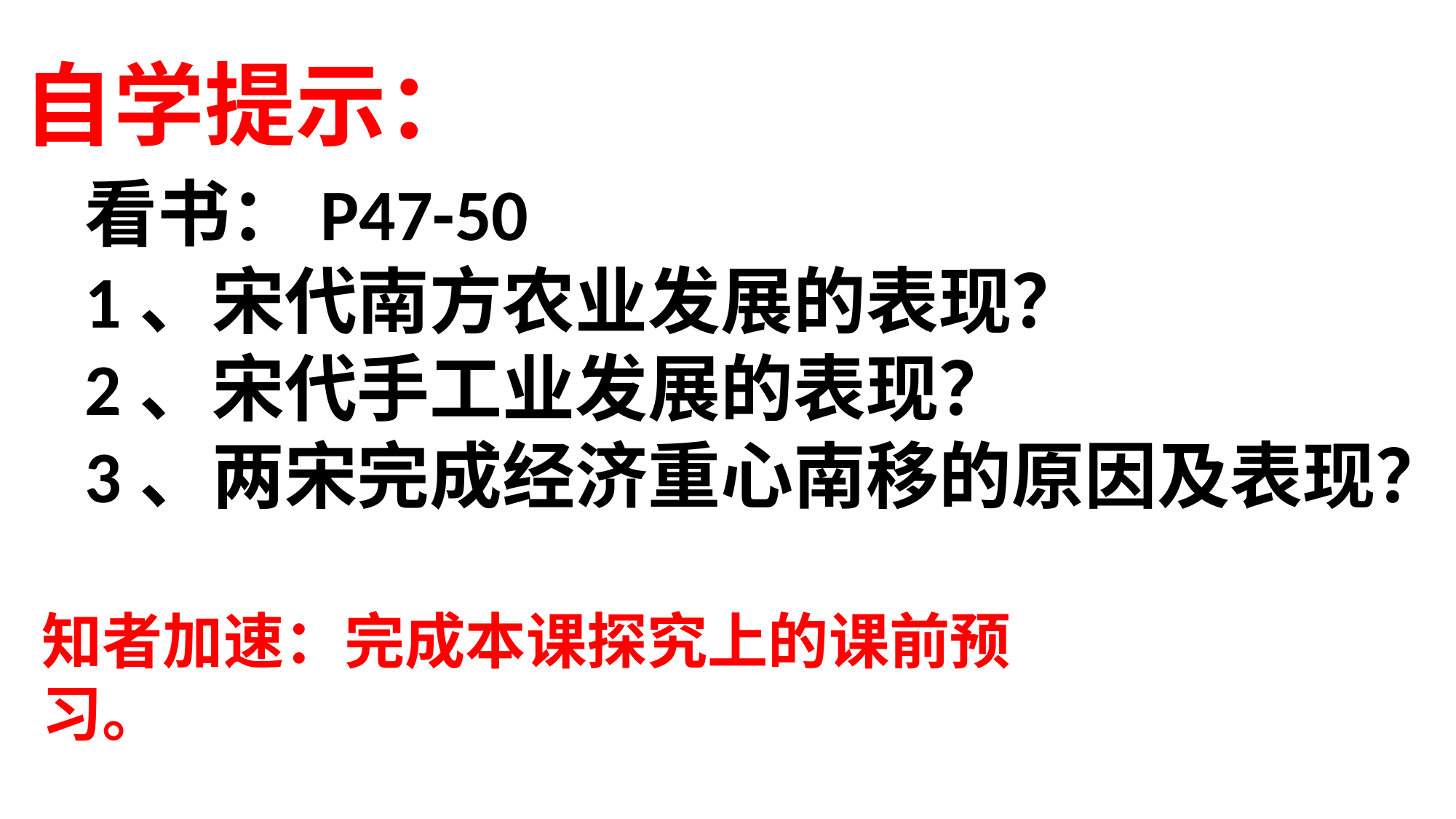

自学提示：
看书：P47-50
1、宋代南方农业发展的表现？
2、宋代手工业发展的表现？
3、两宋完成经济重心南移的原因及表现？
知者加速：完成本课探究上的课前预习。